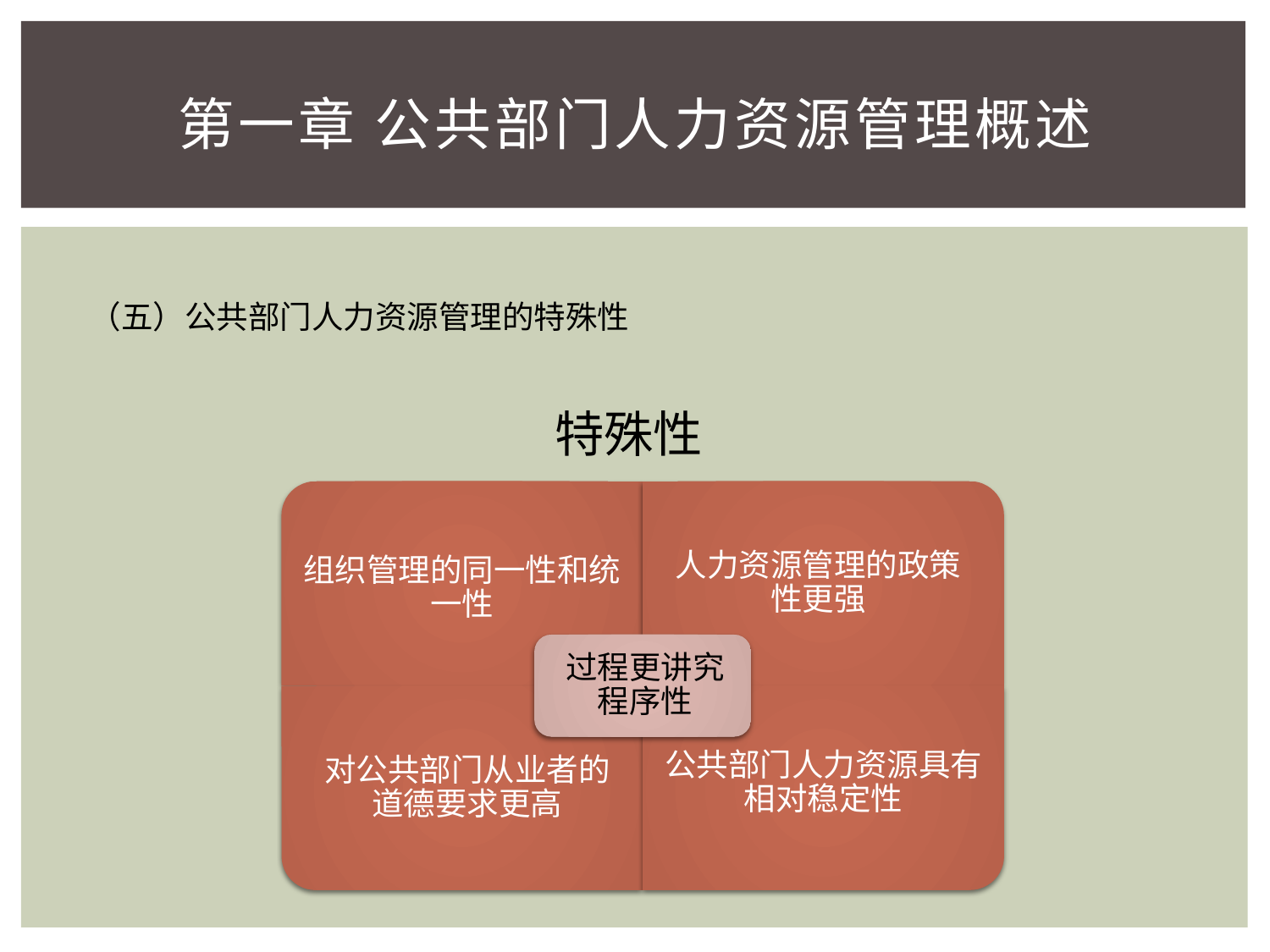

# 第一章 公共部门人力资源管理概述
（五）公共部门人力资源管理的特殊性
特殊性
组织管理的同一性和统一性
人力资源管理的政策性更强
对公共部门从业者的道德要求更高
公共部门人力资源具有相对稳定性
过程更讲究程序性
6